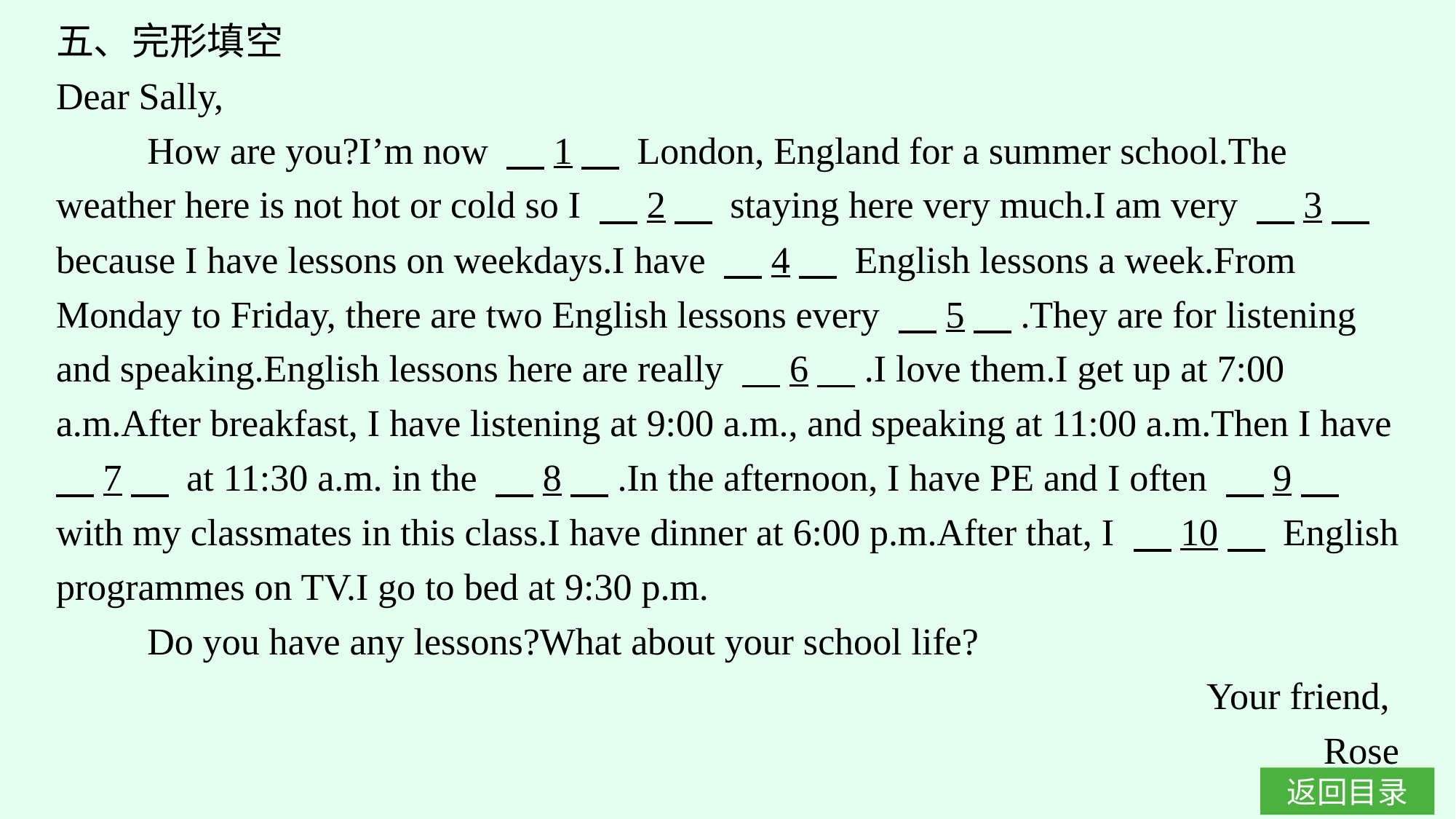

五、完形填空
Dear Sally,
How are you?I’m now 　1　 London, England for a summer school.The weather here is not hot or cold so I 　2　 staying here very much.I am very 　3　 because I have lessons on weekdays.I have 　4　 English lessons a week.From Monday to Friday, there are two English lessons every 　5　.They are for listening and speaking.English lessons here are really 　6　.I love them.I get up at 7:00 a.m.After breakfast, I have listening at 9:00 a.m., and speaking at 11:00 a.m.Then I have 　7　 at 11:30 a.m. in the 　8　.In the afternoon, I have PE and I often 　9　 with my classmates in this class.I have dinner at 6:00 p.m.After that, I 　10　 English programmes on TV.I go to bed at 9:30 p.m.
Do you have any lessons?What about your school life?
Your friend,
Rose